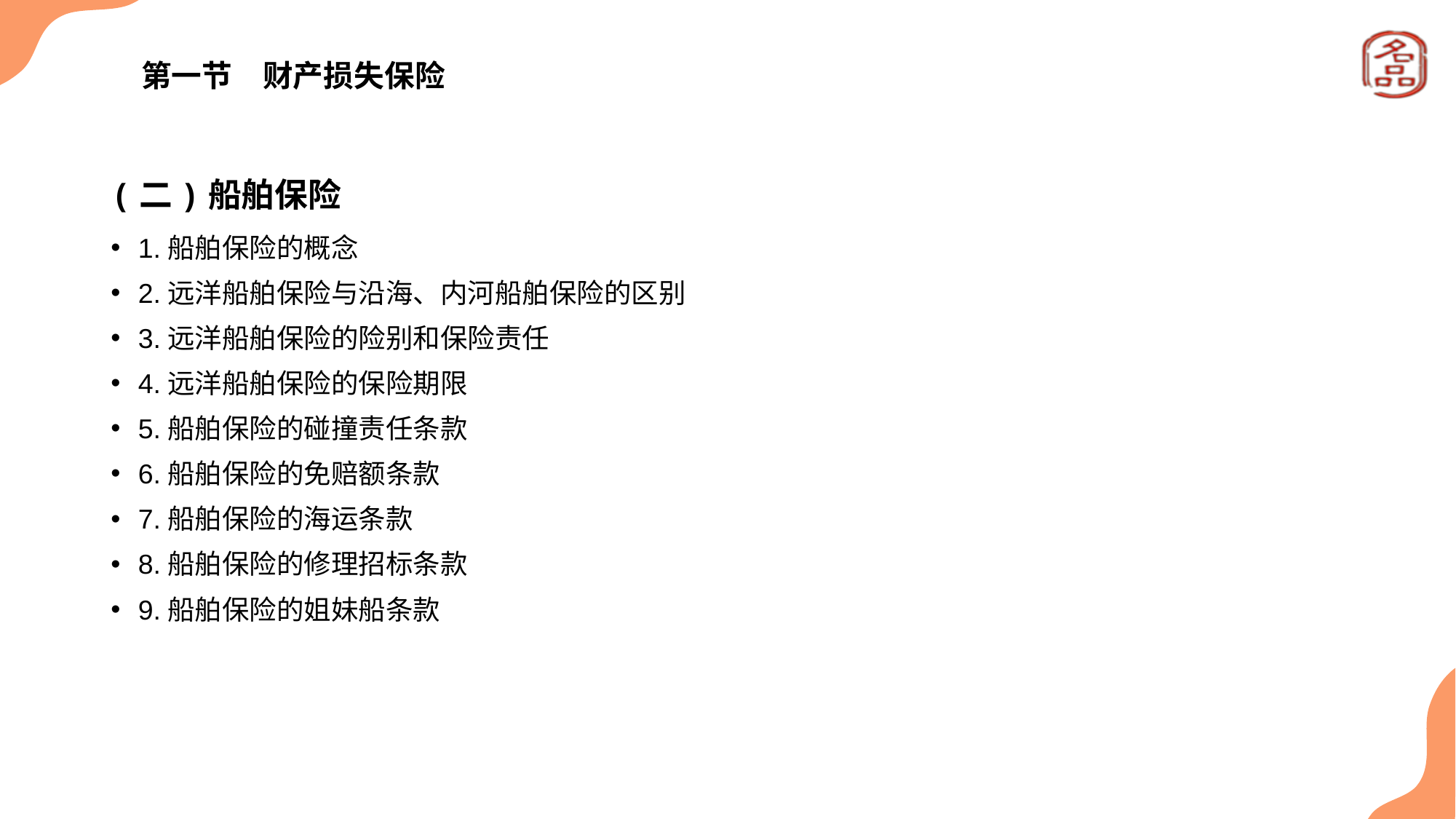

# 第一节　财产损失保险
(二)船舶保险
1.船舶保险的概念
2.远洋船舶保险与沿海、内河船舶保险的区别
3.远洋船舶保险的险别和保险责任
4.远洋船舶保险的保险期限
5.船舶保险的碰撞责任条款
6.船舶保险的免赔额条款
7.船舶保险的海运条款
8.船舶保险的修理招标条款
9.船舶保险的姐妹船条款